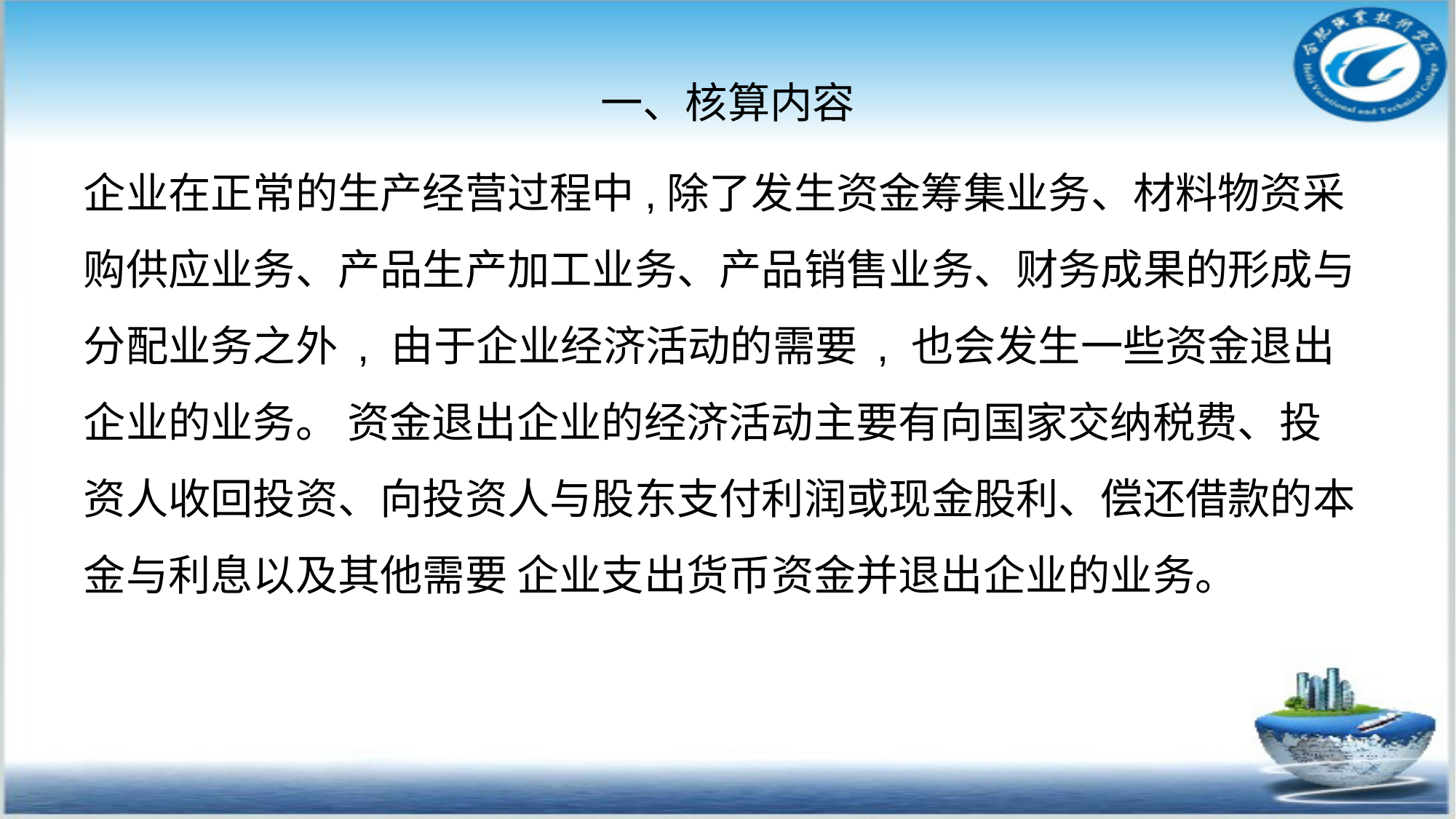

# 一、核算内容
企业在正常的生产经营过程中,除了发生资金筹集业务、材料物资采购供应业务、产品生产加工业务、产品销售业务、财务成果的形成与分配业务之外 , 由于企业经济活动的需要 , 也会发生一些资金退出企业的业务。 资金退出企业的经济活动主要有向国家交纳税费、投 资人收回投资、向投资人与股东支付利润或现金股利、偿还借款的本金与利息以及其他需要 企业支出货币资金并退出企业的业务。